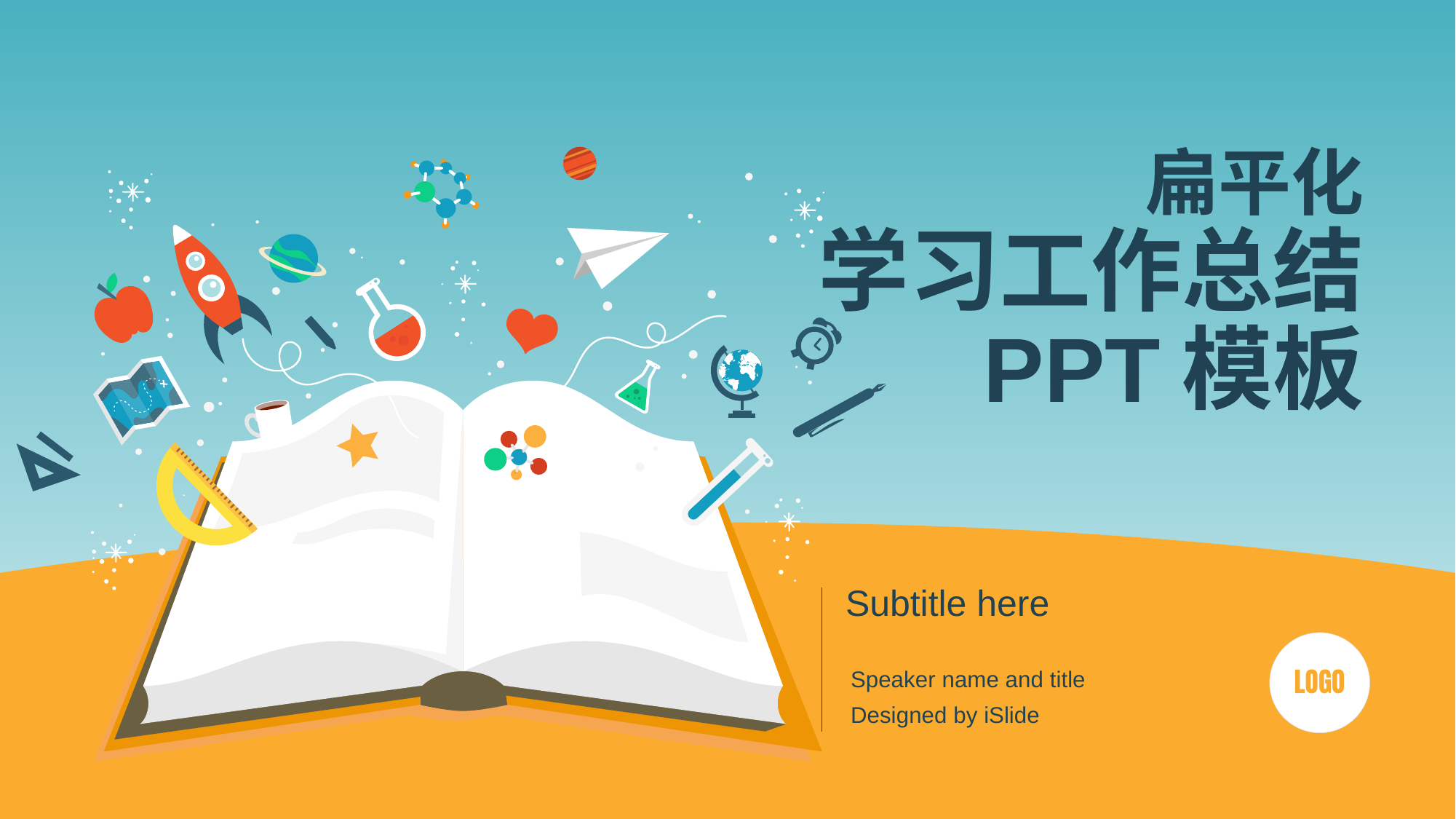

# 扁平化 学习工作总结 PPT模板
Subtitle here
LOGO
Speaker name and title
Designed by iSlide